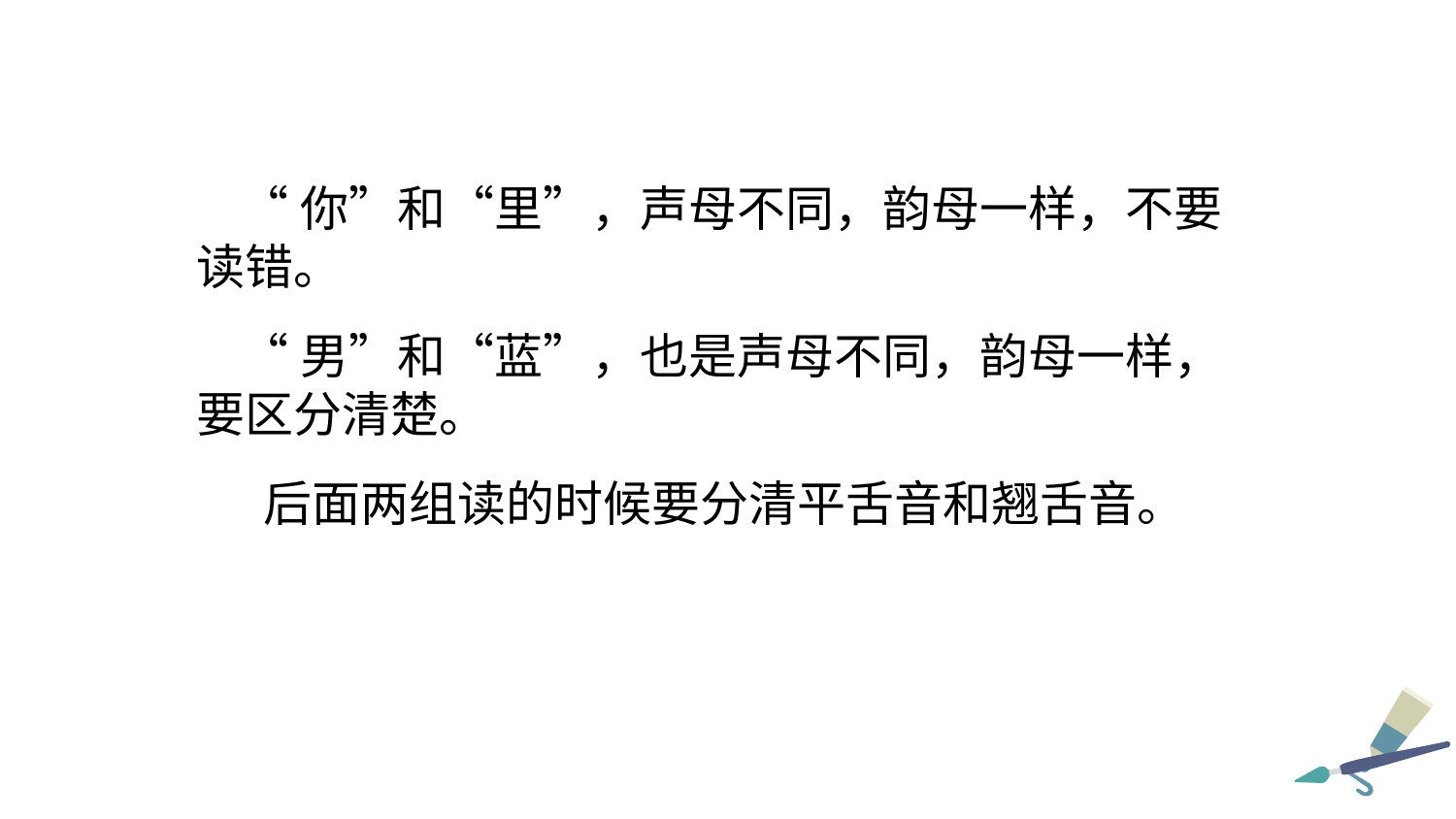

“你”和“里”，声母不同，韵母一样，不要读错。
    “男”和“蓝”，也是声母不同，韵母一样，要区分清楚。
    后面两组读的时候要分清平舌音和翘舌音。